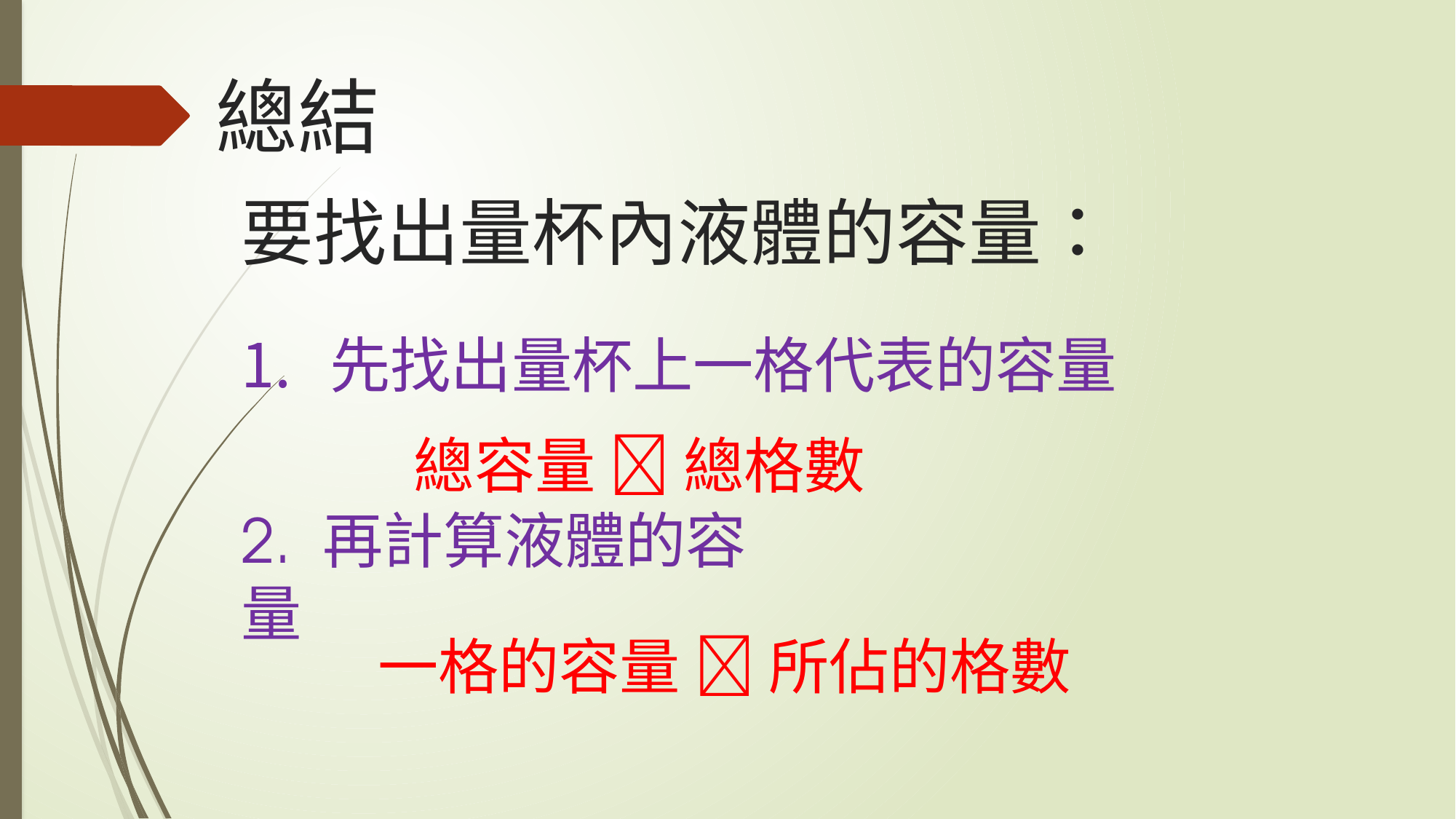

# 總結
要找出量杯內液體的容量：
先找出量杯上一格代表的容量
總容量 ÷ 總格數
2. 再計算液體的容量
一格的容量 × 所佔的格數